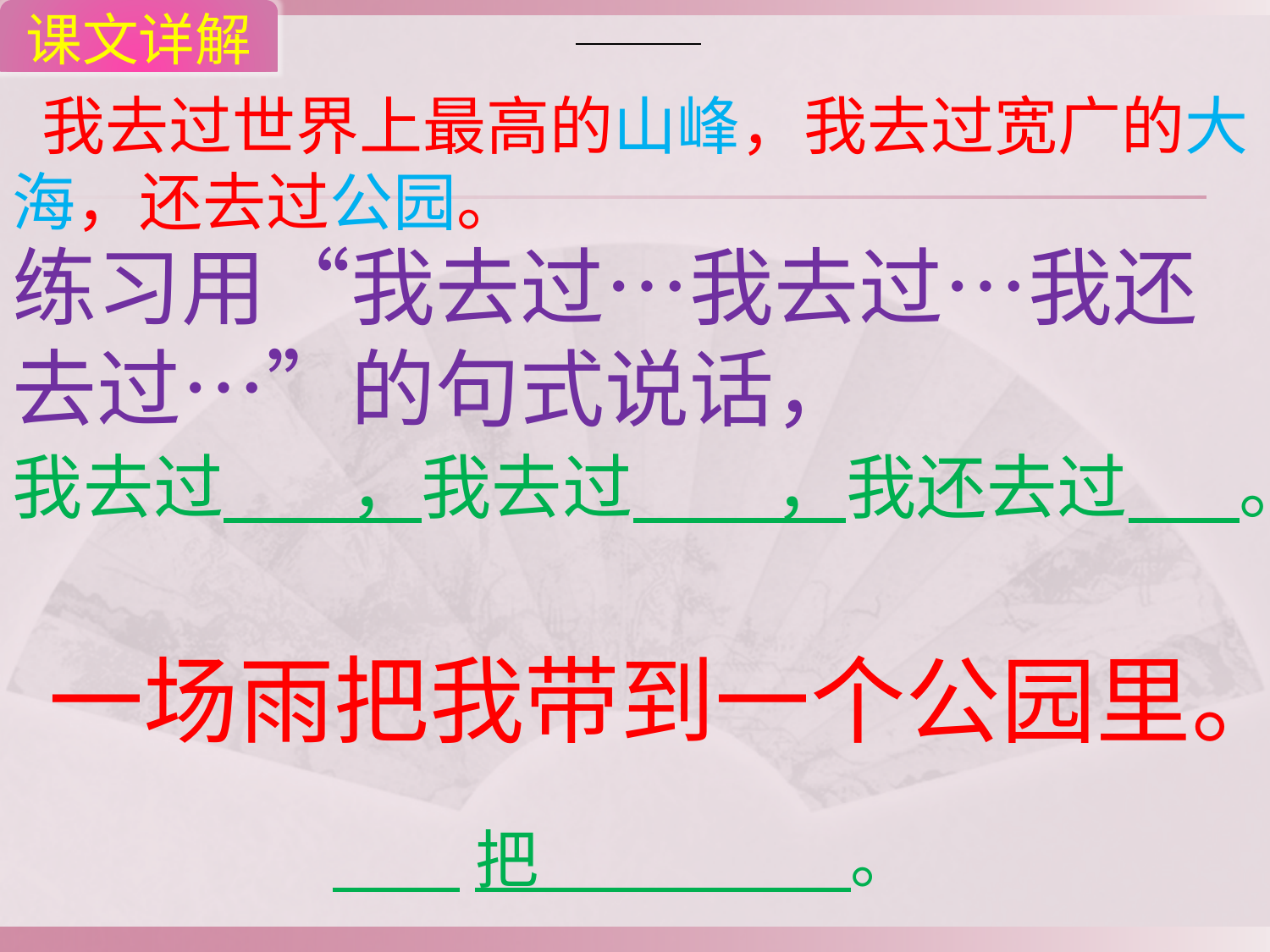

课文详解

 我去过世界上最高的山峰，我去过宽广的大海，还去过公园。
练习用“我去过…我去过…我还去过…”的句式说话，
我去过        ，我去过         ，我还去过       。
一场雨把我带到一个公园里。
         把                      。